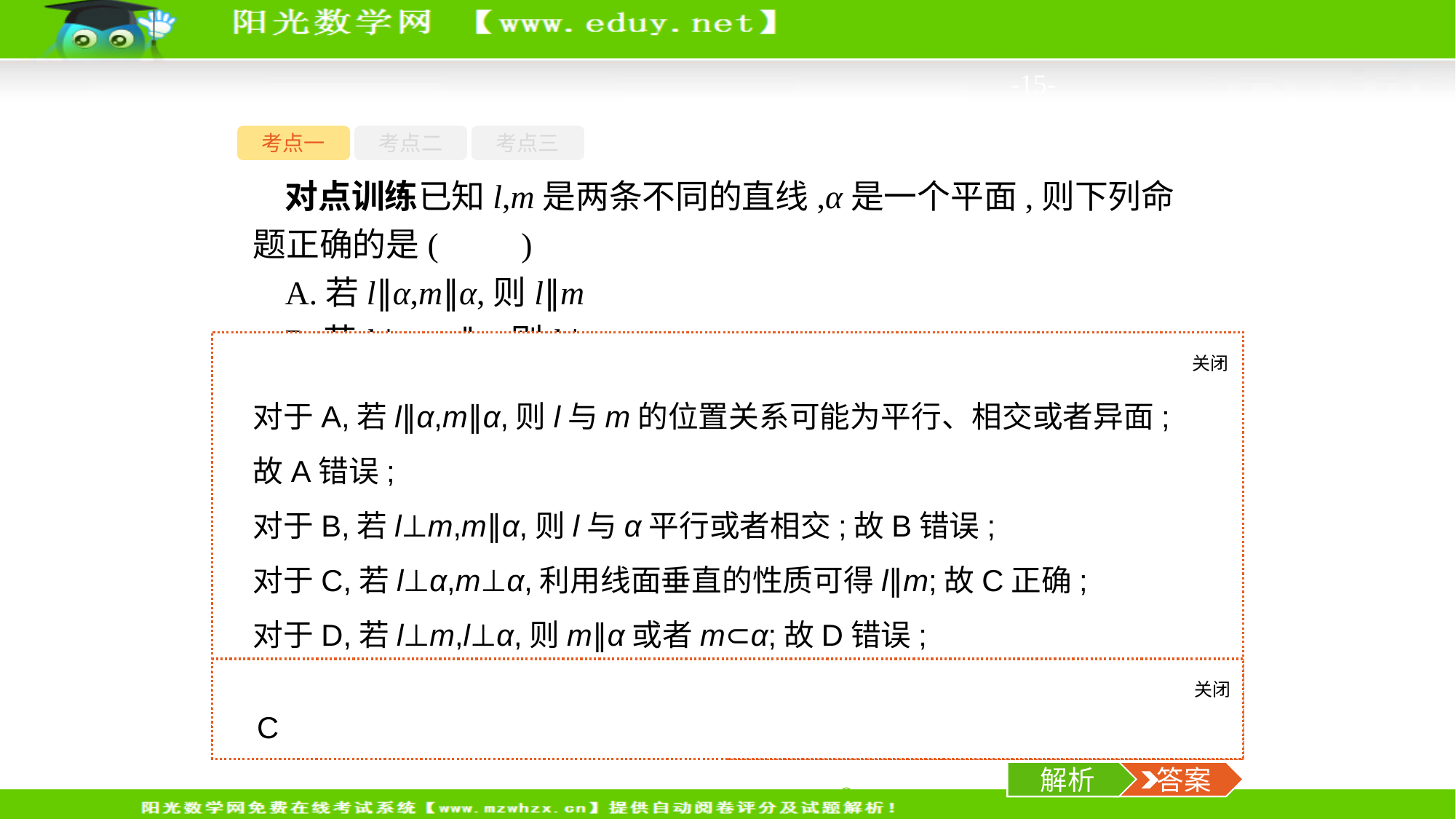

-15-
考点一
考点二
考点三
对点训练已知l,m是两条不同的直线,α是一个平面,则下列命题正确的是(　　)
A.若l∥α,m∥α,则l∥m
B.若l⊥m,m∥α,则l⊥α
C.若l⊥α,m⊥α,则l∥m
D.若l⊥m,l⊥α,则m∥α

关闭
解析

对于A,若l∥α,m∥α,则l与m的位置关系可能为平行、相交或者异面;故A错误;
对于B,若l⊥m,m∥α,则l与α平行或者相交;故B错误;
对于C,若l⊥α,m⊥α,利用线面垂直的性质可得l∥m;故C正确;
对于D,若l⊥m,l⊥α,则m∥α或者m⊂α;故D错误;
故选C.

关闭
解析
  答案

C
解析
  答案